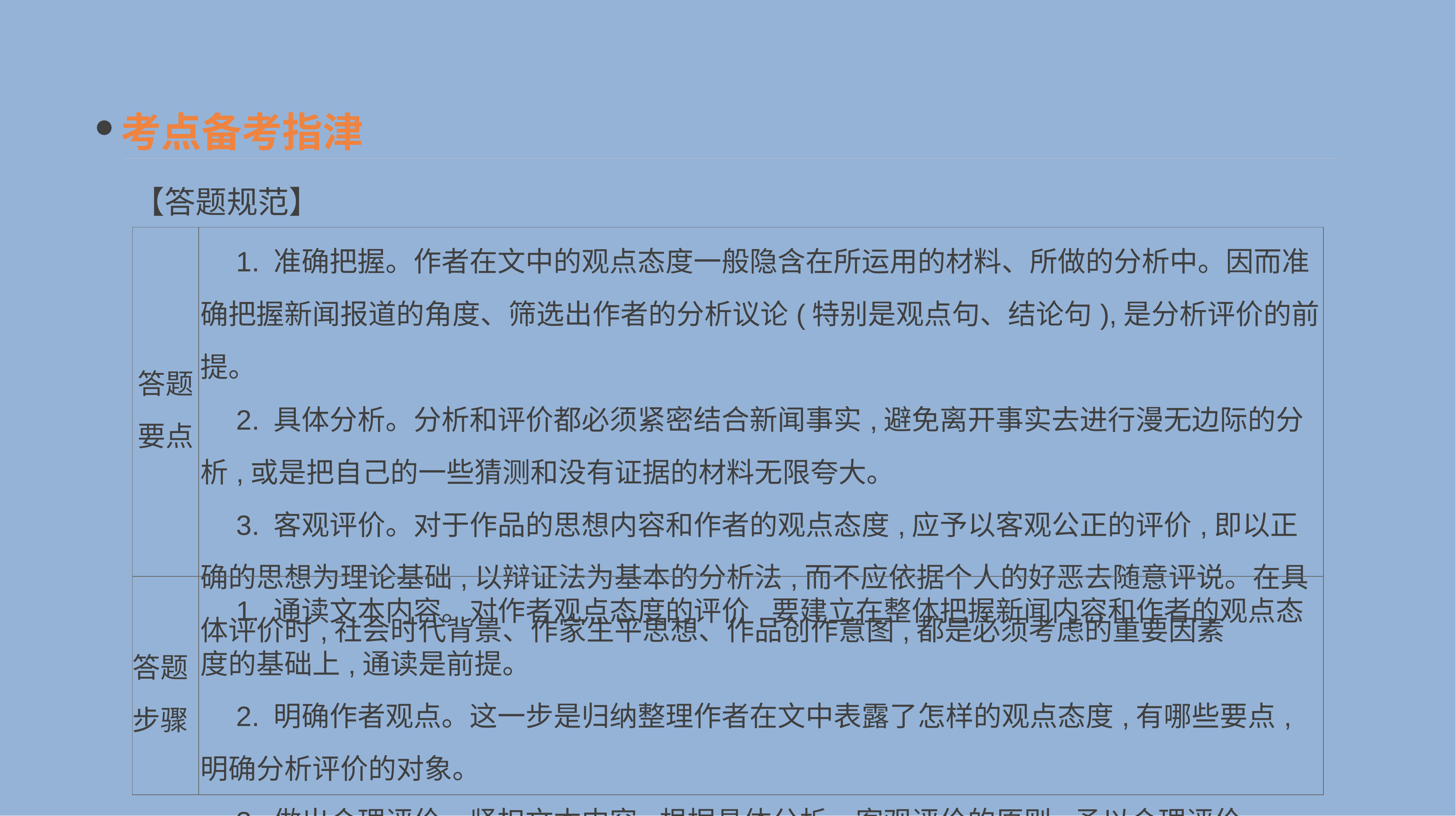

考点备考指津

【答题规范】
| 答题 要点 | 1. 准确把握。作者在文中的观点态度一般隐含在所运用的材料、所做的分析中。因而准确把握新闻报道的角度、筛选出作者的分析议论(特别是观点句、结论句),是分析评价的前提。 　2. 具体分析。分析和评价都必须紧密结合新闻事实,避免离开事实去进行漫无边际的分析,或是把自己的一些猜测和没有证据的材料无限夸大。 　3. 客观评价。对于作品的思想内容和作者的观点态度,应予以客观公正的评价,即以正确的思想为理论基础,以辩证法为基本的分析法,而不应依据个人的好恶去随意评说。在具体评价时,社会时代背景、作家生平思想、作品创作意图,都是必须考虑的重要因素 |
| --- | --- |
| 答题 步骤 | 1. 通读文本内容。对作者观点态度的评价,要建立在整体把握新闻内容和作者的观点态度的基础上,通读是前提。 　2. 明确作者观点。这一步是归纳整理作者在文中表露了怎样的观点态度,有哪些要点,明确分析评价的对象。 　3. 做出合理评价。紧扣文本内容,根据具体分析、客观评价的原则,予以合理评价 |